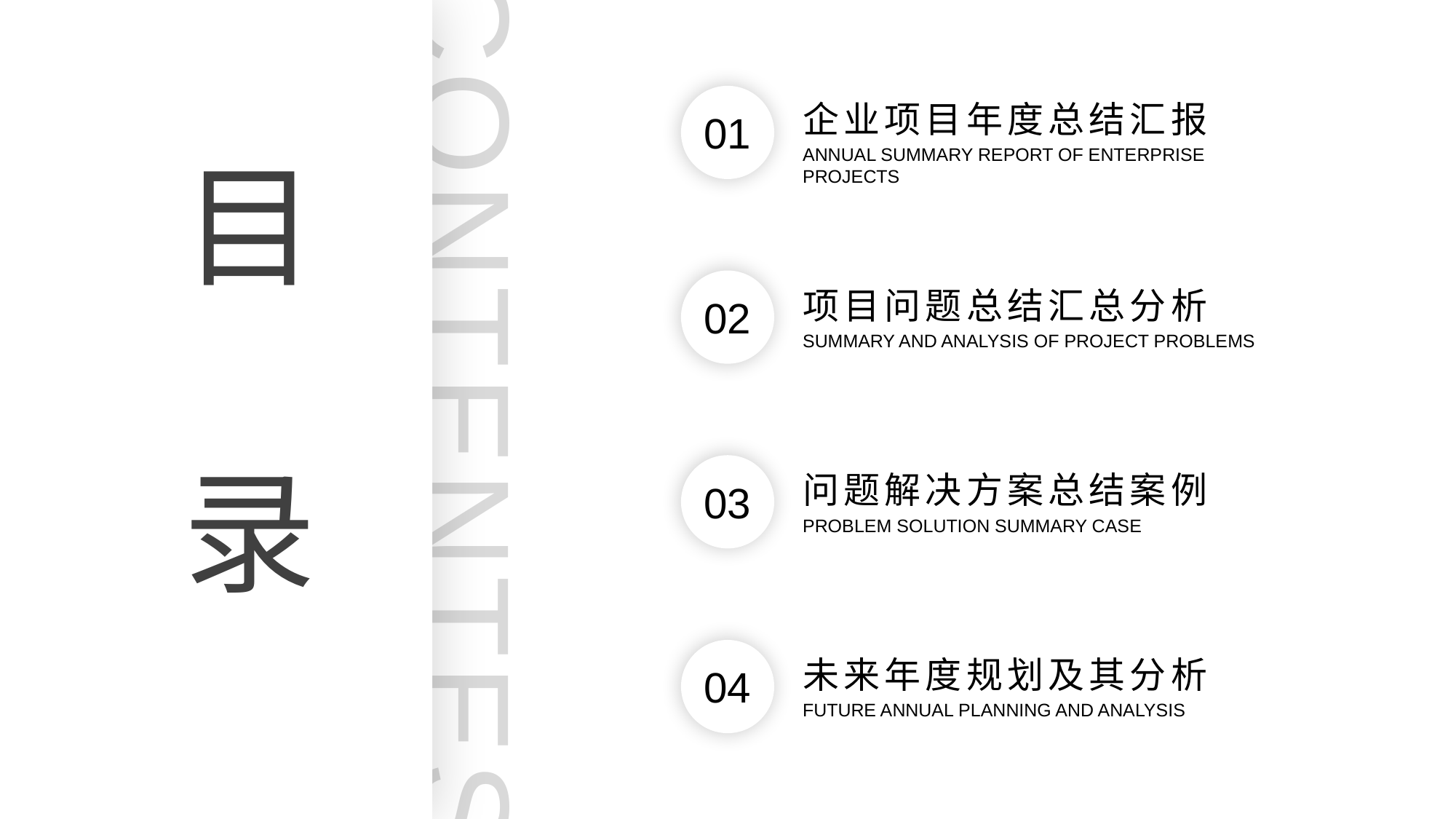

01
企业项目年度总结汇报
ANNUAL SUMMARY REPORT OF ENTERPRISE PROJECTS
目

02
项目问题总结汇总分析
SUMMARY AND ANALYSIS OF PROJECT PROBLEMS
CONTENTES
录

03
问题解决方案总结案例
PROBLEM SOLUTION SUMMARY CASE

04
未来年度规划及其分析
FUTURE ANNUAL PLANNING AND ANALYSIS